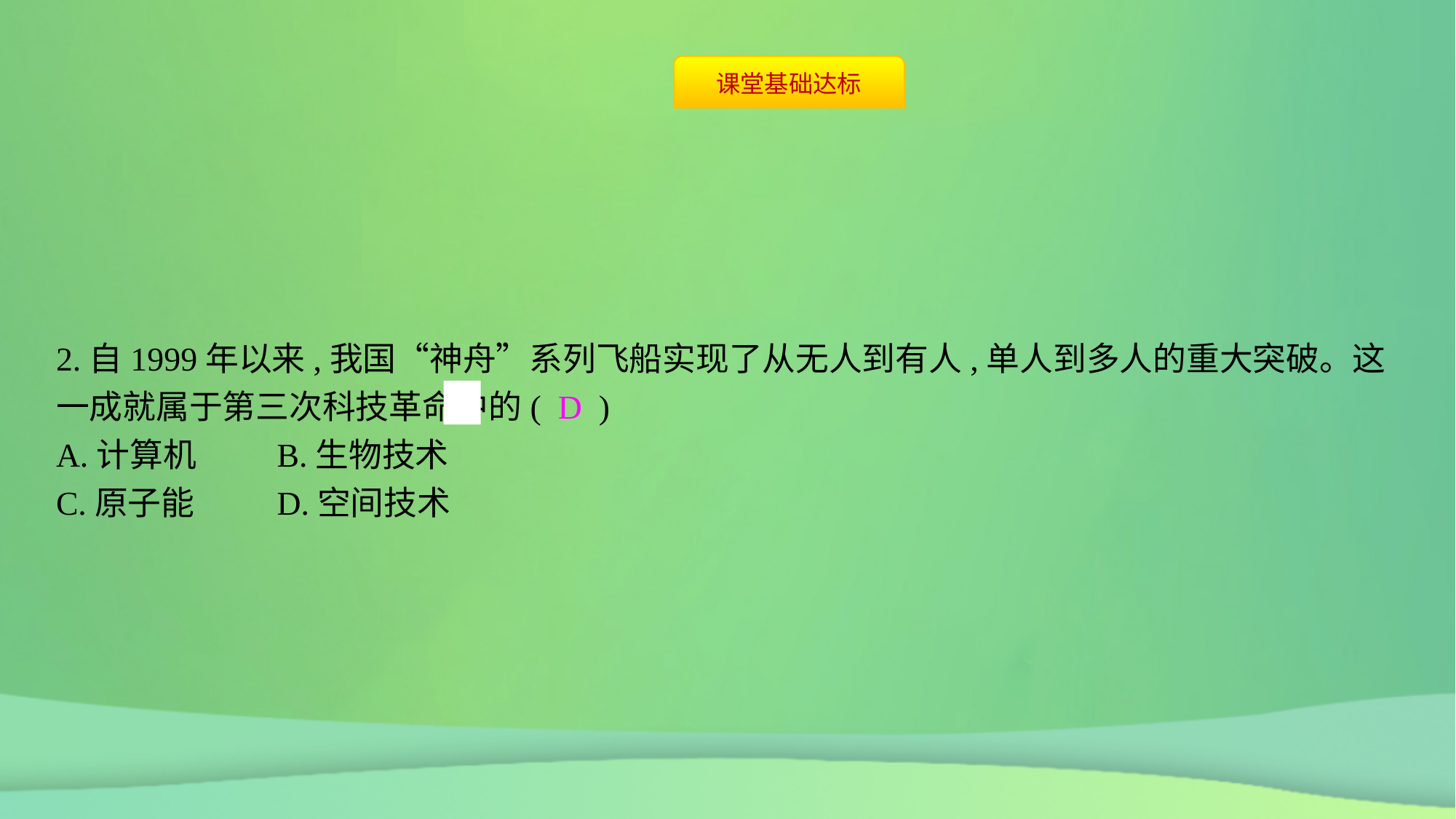

2.自1999年以来,我国“神舟”系列飞船实现了从无人到有人,单人到多人的重大突破。这一成就属于第三次科技革命中的(  D  )
A.计算机	B.生物技术
C.原子能	D.空间技术